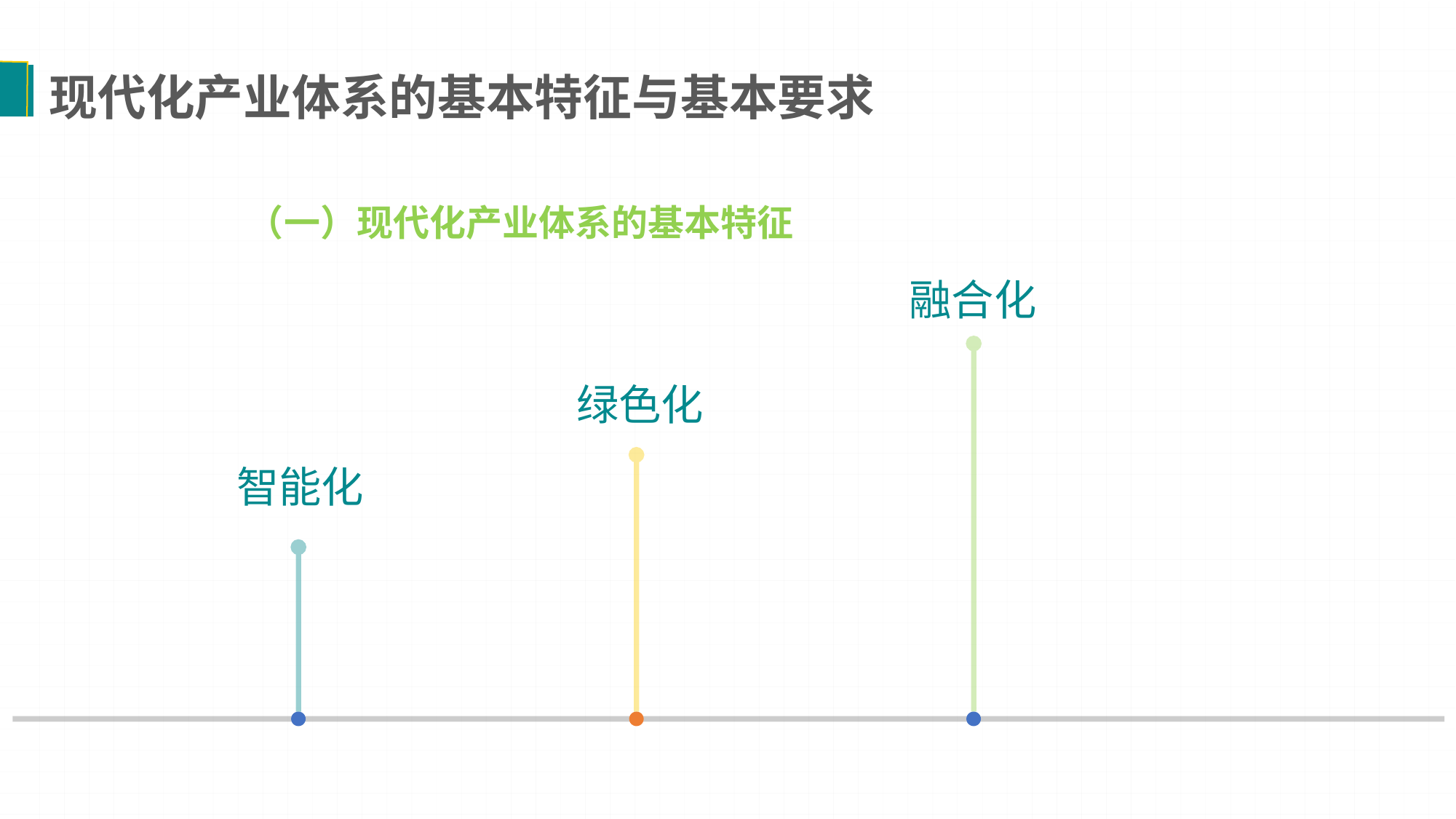

现代化产业体系的基本特征与基本要求

（一）现代化产业体系的基本特征

融合化
绿色化
智能化